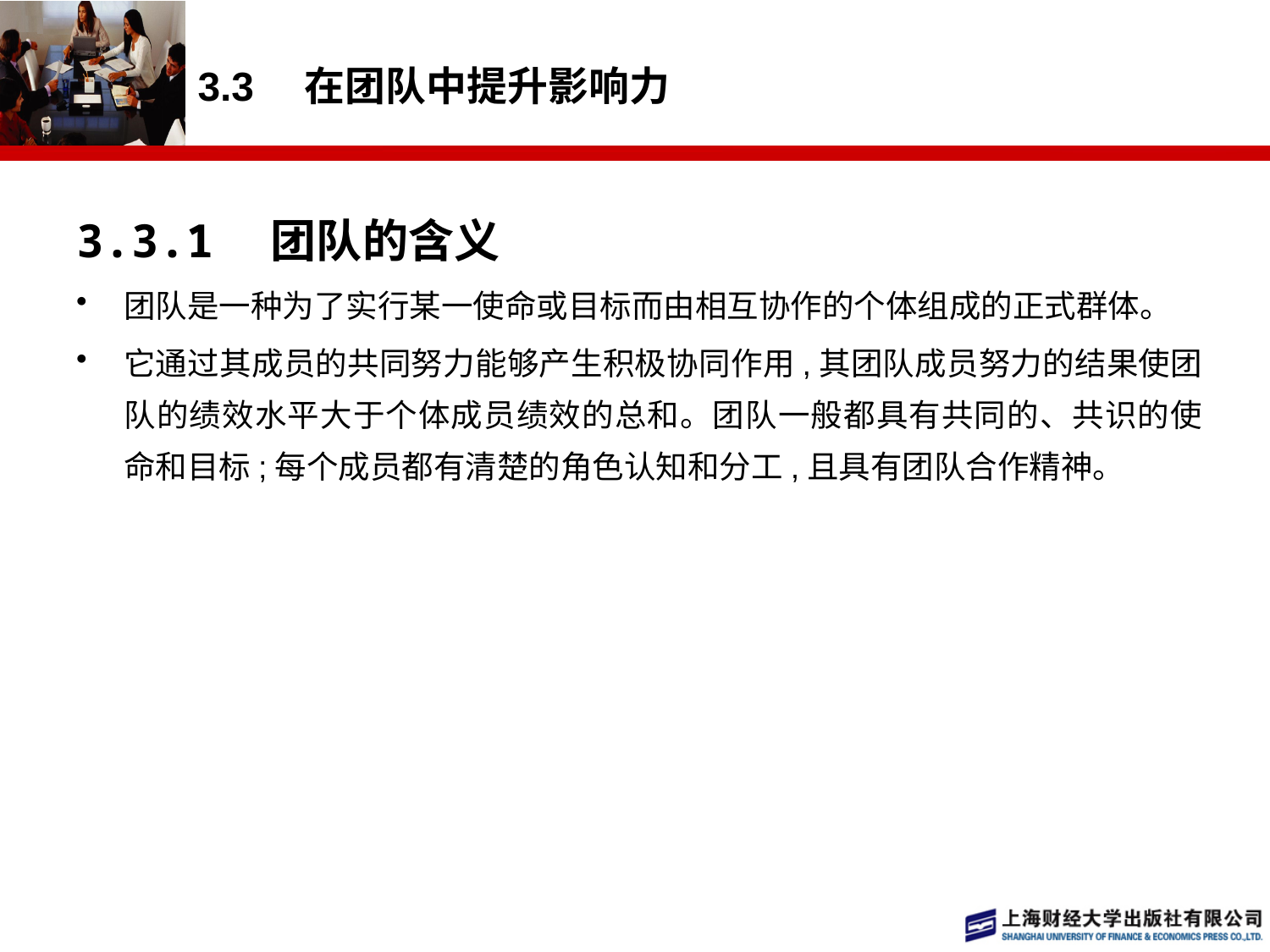

# 3.3　在团队中提升影响力
3.3.1　团队的含义
团队是一种为了实行某一使命或目标而由相互协作的个体组成的正式群体。
它通过其成员的共同努力能够产生积极协同作用,其团队成员努力的结果使团队的绩效水平大于个体成员绩效的总和。团队一般都具有共同的、共识的使命和目标;每个成员都有清楚的角色认知和分工,且具有团队合作精神。